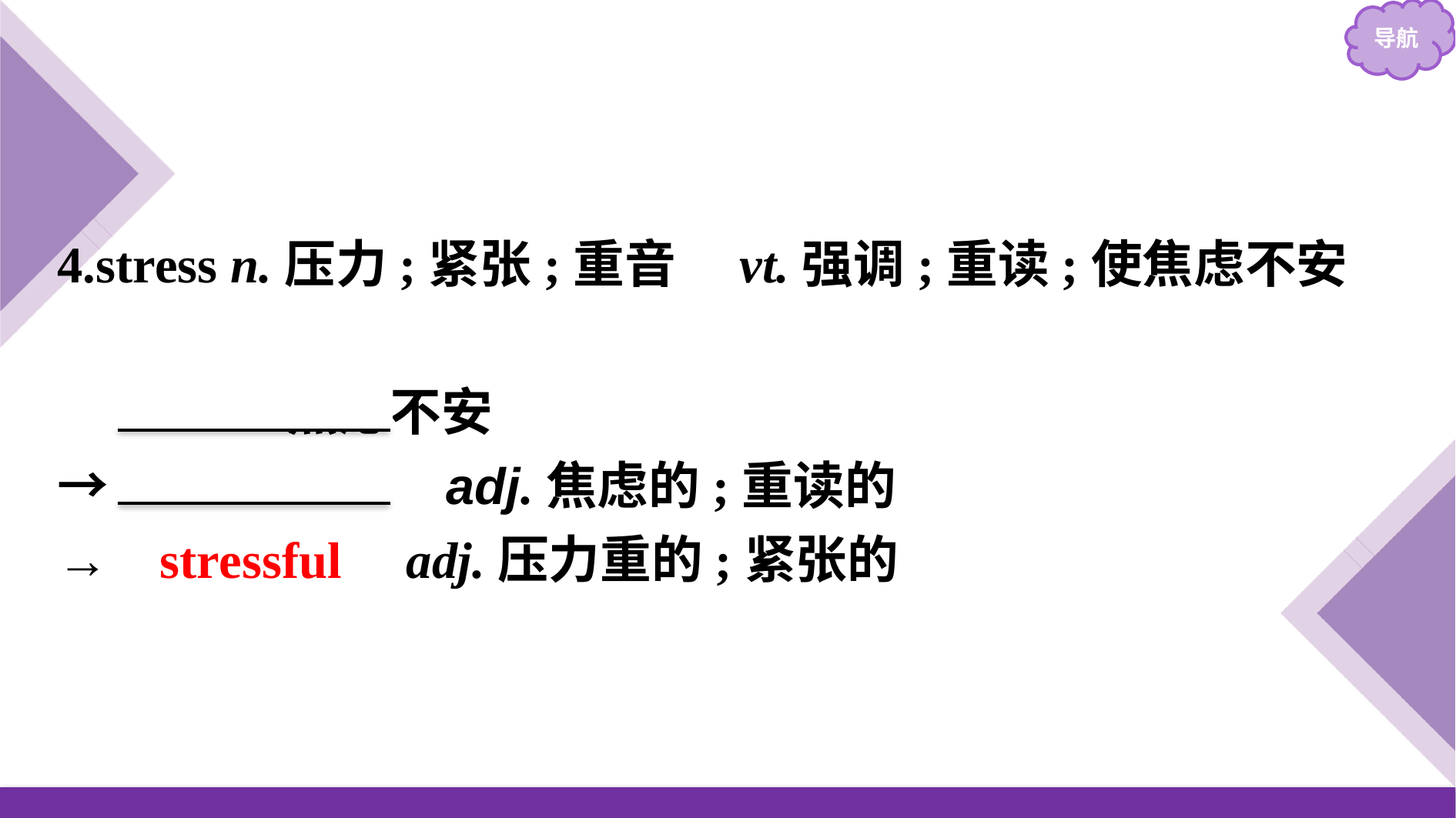

4.stress n.压力;紧张;重音　vt.强调;重读;使焦虑不安
             vi.焦虑不安
→　stressed　 adj.焦虑的;重读的
→    stressful     adj.压力重的;紧张的